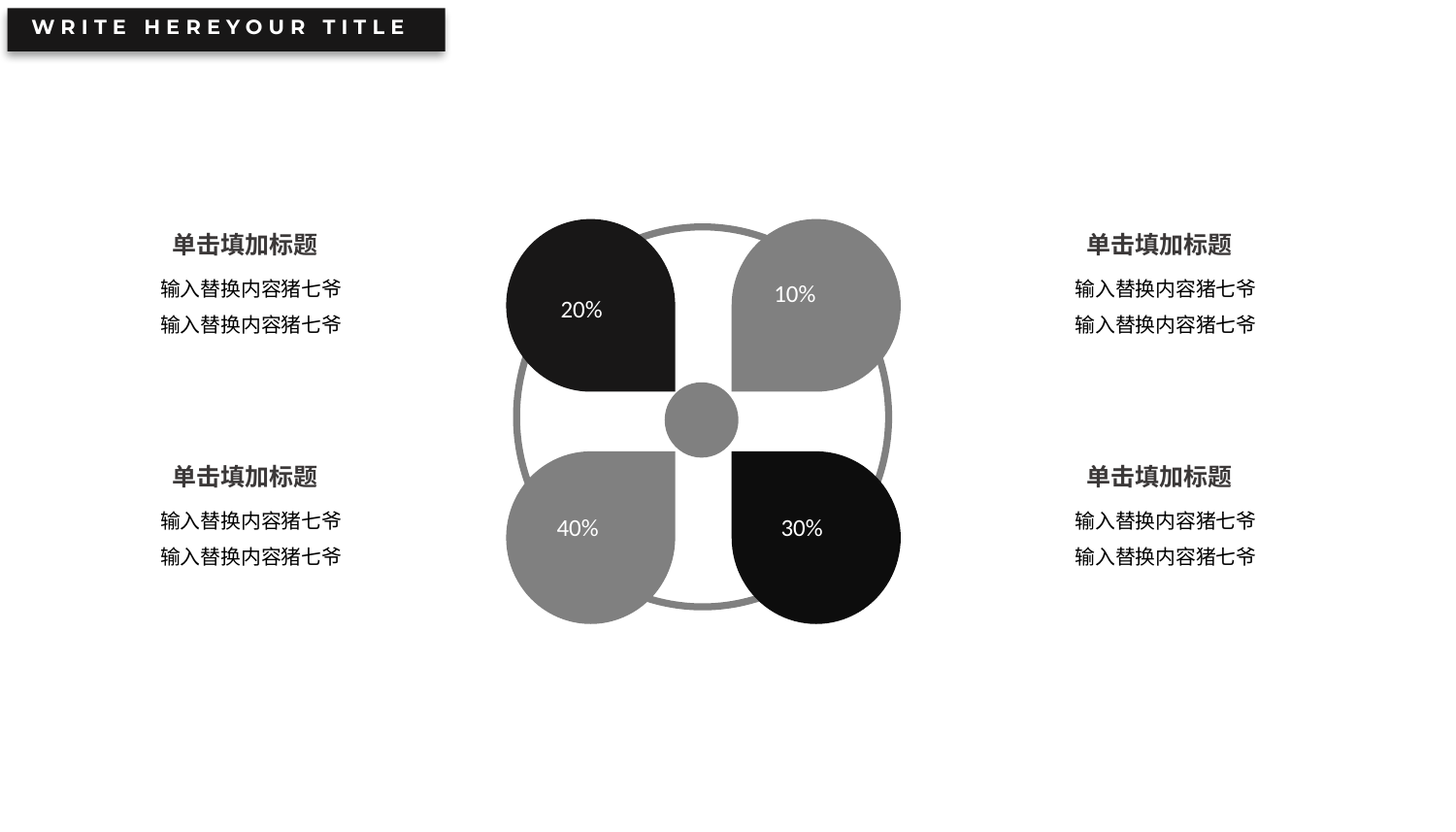

WRITE HEREYOUR TITLE

20%

10%

40%

30%
单击填加标题
单击填加标题
输入替换内容猪七爷
输入替换内容猪七爷
输入替换内容猪七爷
输入替换内容猪七爷
单击填加标题
单击填加标题
输入替换内容猪七爷
输入替换内容猪七爷
输入替换内容猪七爷
输入替换内容猪七爷